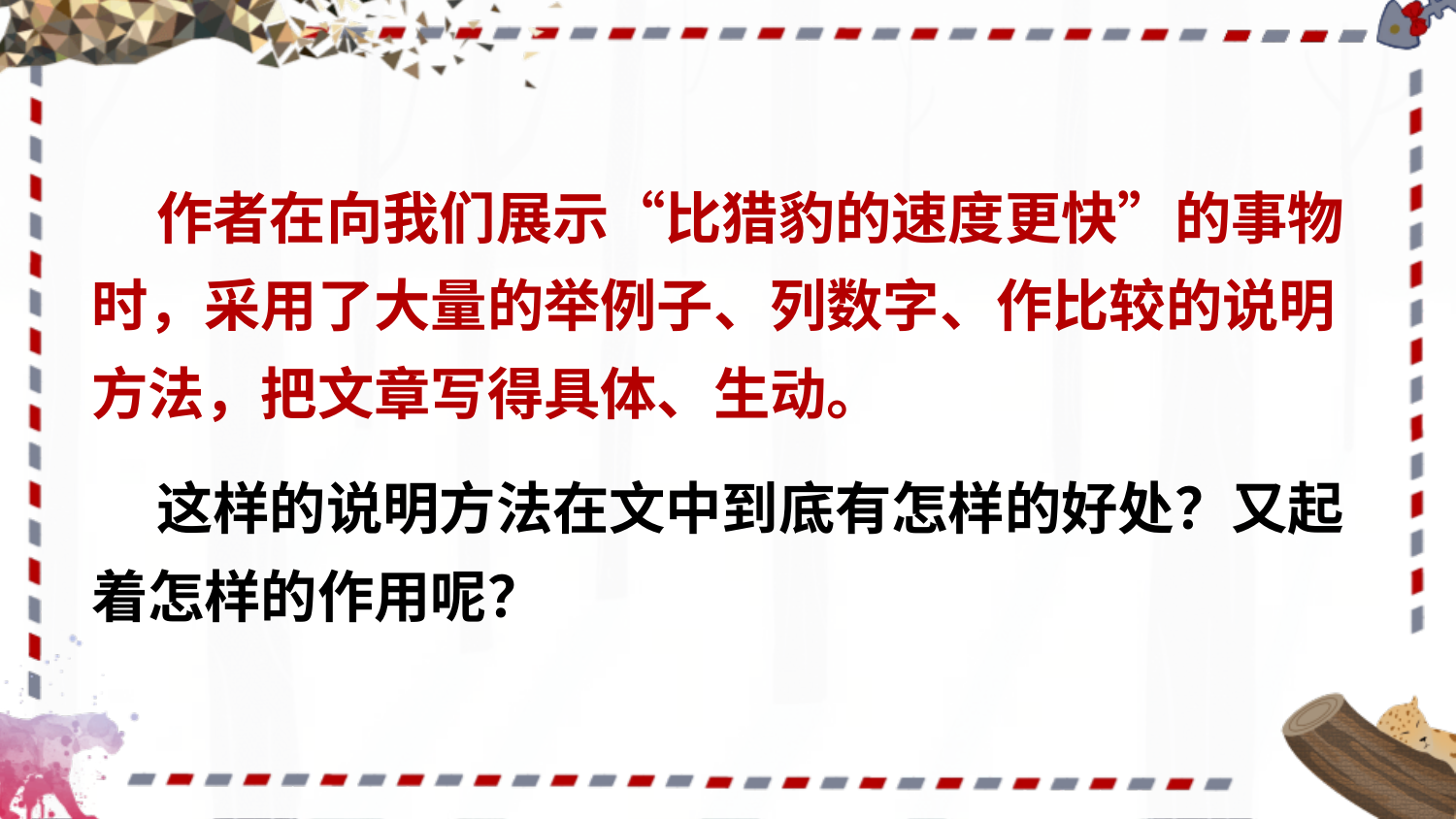

作者在向我们展示“比猎豹的速度更快”的事物时，采用了大量的举例子、列数字、作比较的说明方法，把文章写得具体、生动。
    这样的说明方法在文中到底有怎样的好处？又起着怎样的作用呢？